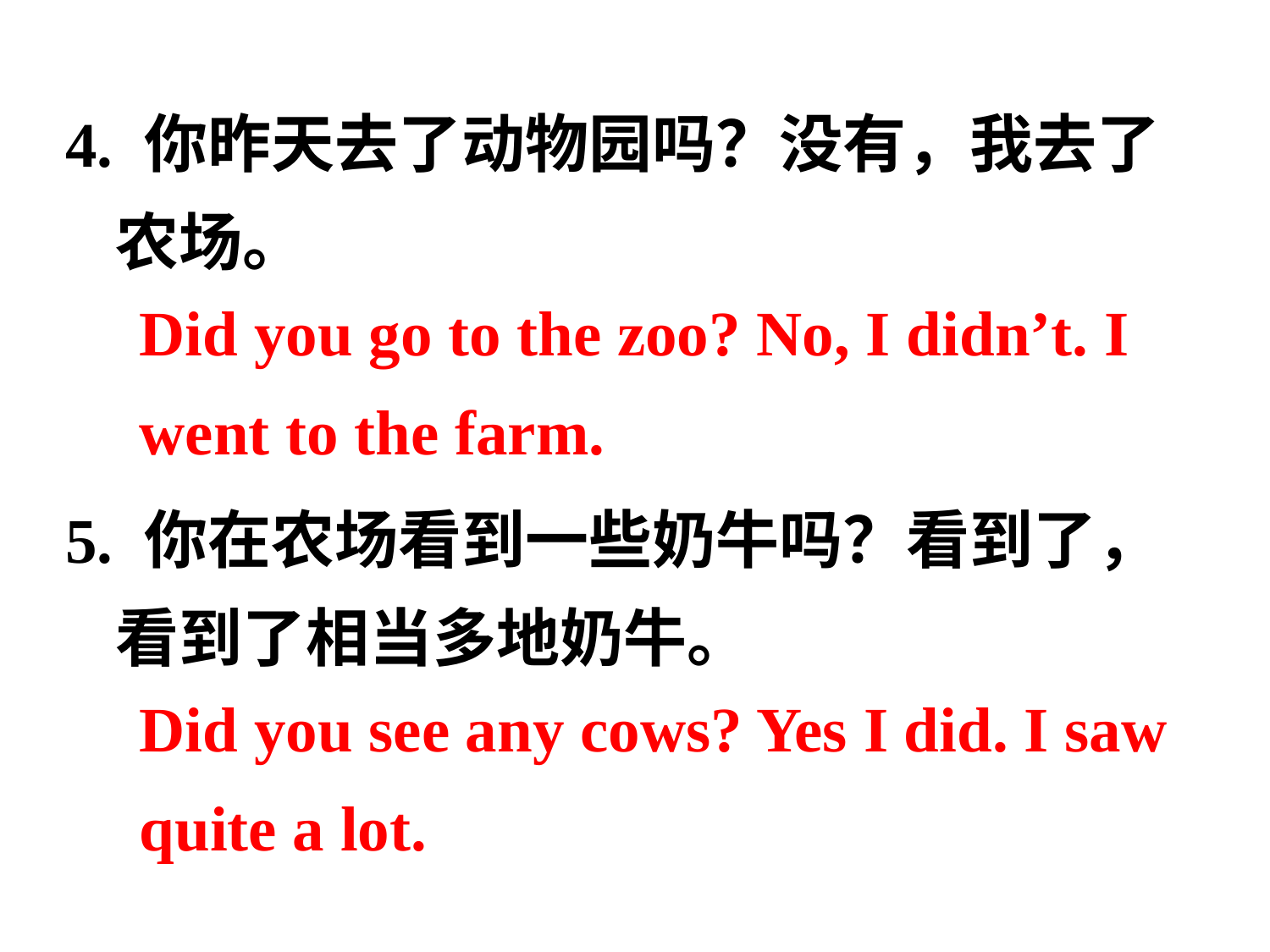

4. 你昨天去了动物园吗？没有，我去了农场。

5. 你在农场看到一些奶牛吗？看到了，看到了相当多地奶牛。
Did you go to the zoo? No, I didn’t. I went to the farm.

Did you see any cows? Yes I did. I saw quite a lot.